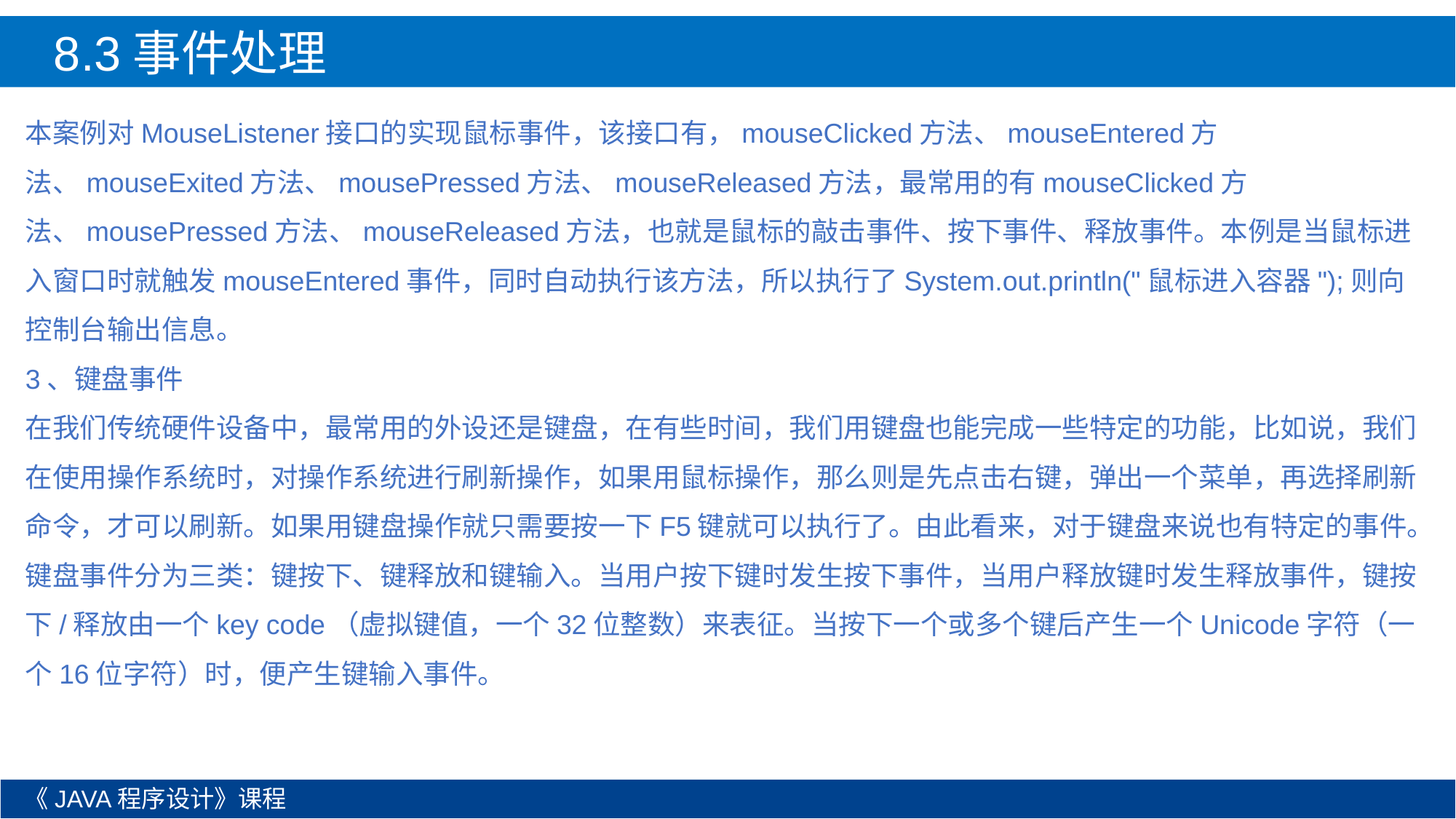

8.3事件处理
本案例对MouseListener接口的实现鼠标事件，该接口有，mouseClicked方法、mouseEntered方法、mouseExited方法、mousePressed方法、mouseReleased方法，最常用的有mouseClicked方法、mousePressed方法、mouseReleased方法，也就是鼠标的敲击事件、按下事件、释放事件。本例是当鼠标进入窗口时就触发mouseEntered事件，同时自动执行该方法，所以执行了System.out.println("鼠标进入容器");则向控制台输出信息。
3、键盘事件
在我们传统硬件设备中，最常用的外设还是键盘，在有些时间，我们用键盘也能完成一些特定的功能，比如说，我们在使用操作系统时，对操作系统进行刷新操作，如果用鼠标操作，那么则是先点击右键，弹出一个菜单，再选择刷新命令，才可以刷新。如果用键盘操作就只需要按一下F5键就可以执行了。由此看来，对于键盘来说也有特定的事件。
键盘事件分为三类：键按下、键释放和键输入。当用户按下键时发生按下事件，当用户释放键时发生释放事件，键按下/释放由一个key code（虚拟键值，一个32位整数）来表征。当按下一个或多个键后产生一个Unicode字符（一个16位字符）时，便产生键输入事件。
8.3本案例对MouseListener接口的实现鼠标事件，该接口有，mouseClicked方法、mouseEntered方法、mouseExited方法、mousePressed方法、mouseReleased方法，最常用的有mouseClicked方法、mousePressed方法、mouseReleased方法，也就是鼠标的敲击事件、按下事件、释放事件。本例是当鼠标进入窗口时就触发mouseEntered事件，同时自动执行该方法，所以执行了System.out.println("鼠标进入容器");则向控制台输出信息。事件本案例对MouseListener接口的实现鼠标事件，该接口有，mouseClicked方法、mouseEntered方法、mouseExited方法、mousePressed方法、mouseReleased方法，最常用的有mouseClicked方法、mousePressed方法、mouseReleased方法，也就是鼠标的敲击事件、按下事件、释放事件。本例是当鼠标进入窗口时就触发mouseEntered事件，同时自动执行该方法，所以执行了System.out.println("鼠标进入容器");则向控制台输出信息。处理
《JAVA程序设计》课程